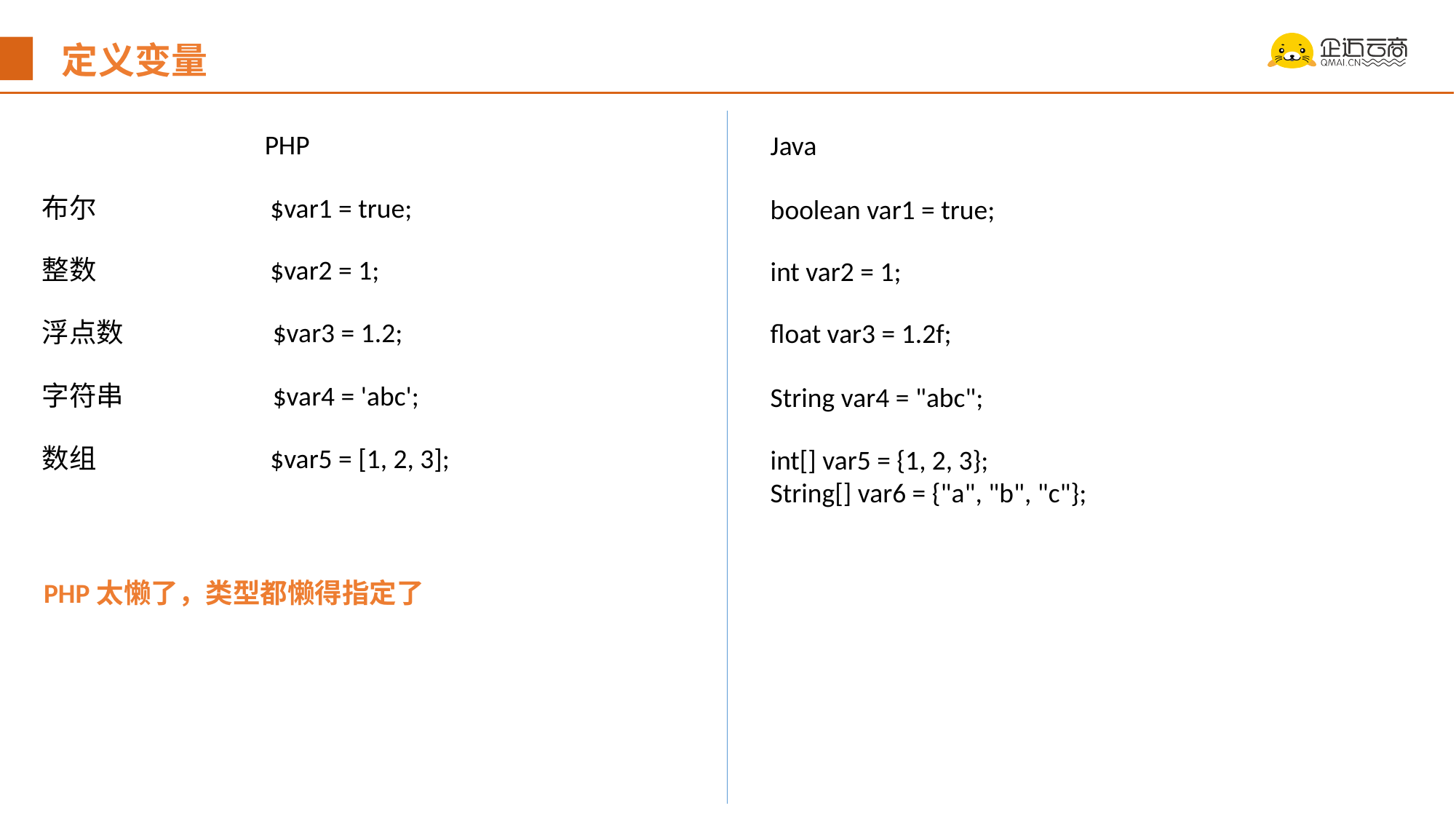

定义变量

                                    PHP
Java
布尔                           $var1 = true;
boolean var1 = true;
整数                           $var2 = 1;
int var2 = 1;
浮点数                       $var3 = 1.2;
float var3 = 1.2f;
字符串                       $var4 = 'abc';
String var4 = "abc";
数组                           $var5 = [1, 2, 3];
int[] var5 = {1, 2, 3};
String[] var6 = {"a", "b", "c"};
PHP太懒了，类型都懒得指定了